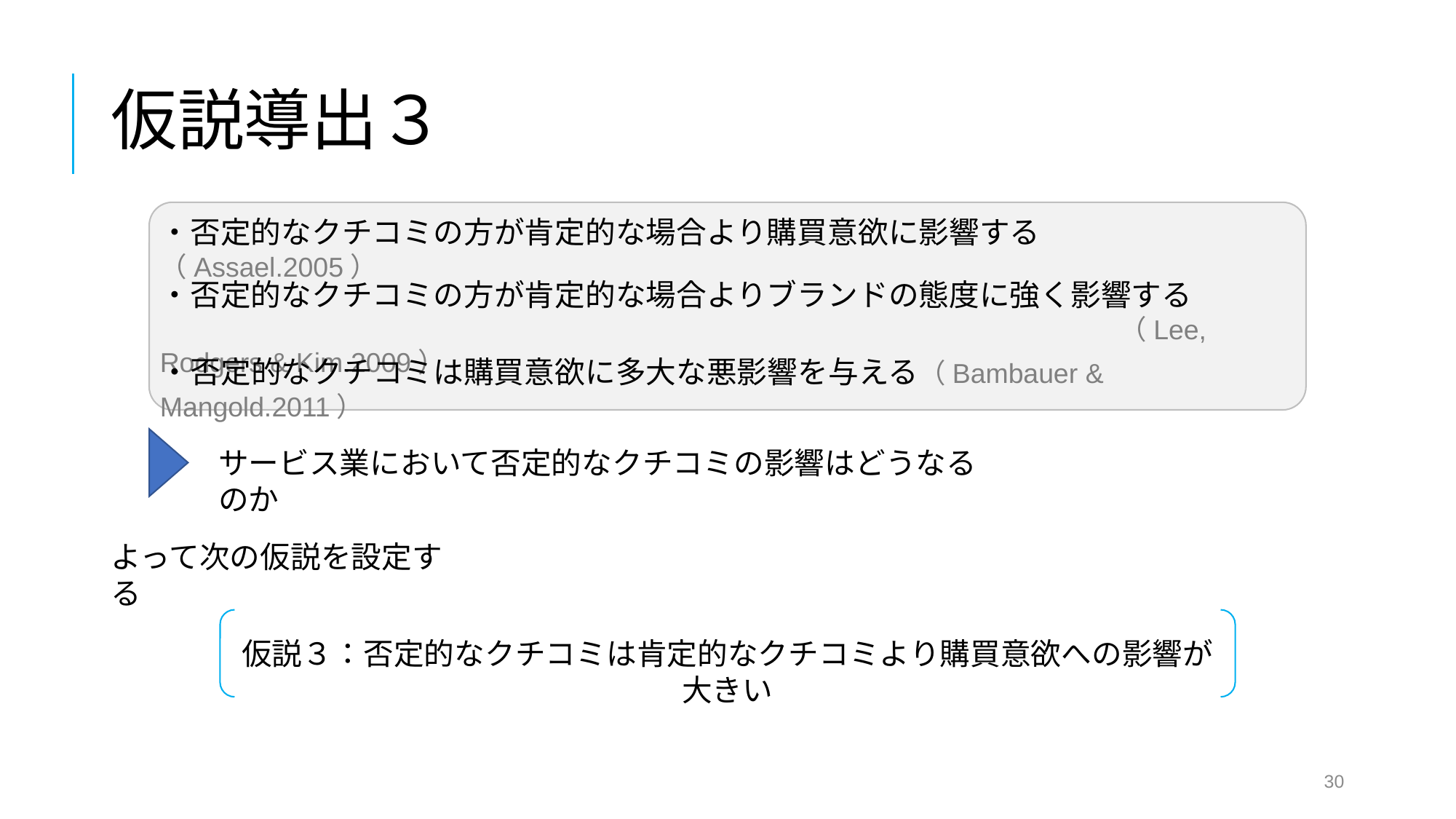

# 仮説導出３

・否定的なクチコミの方が肯定的な場合より購買意欲に影響する（Assael.2005）
・否定的なクチコミの方が肯定的な場合よりブランドの態度に強く影響する
　　　　　　　　　　　　　　　　　　　　　　　　　　　　　　　　              （Lee, Rodgers & Kim.2009）
・否定的なクチコミは購買意欲に多大な悪影響を与える（Bambauer & Mangold.2011）
サービス業において否定的なクチコミの影響はどうなるのか

よって次の仮説を設定する

仮説３：否定的なクチコミは肯定的なクチコミより購買意欲への影響が大きい
30